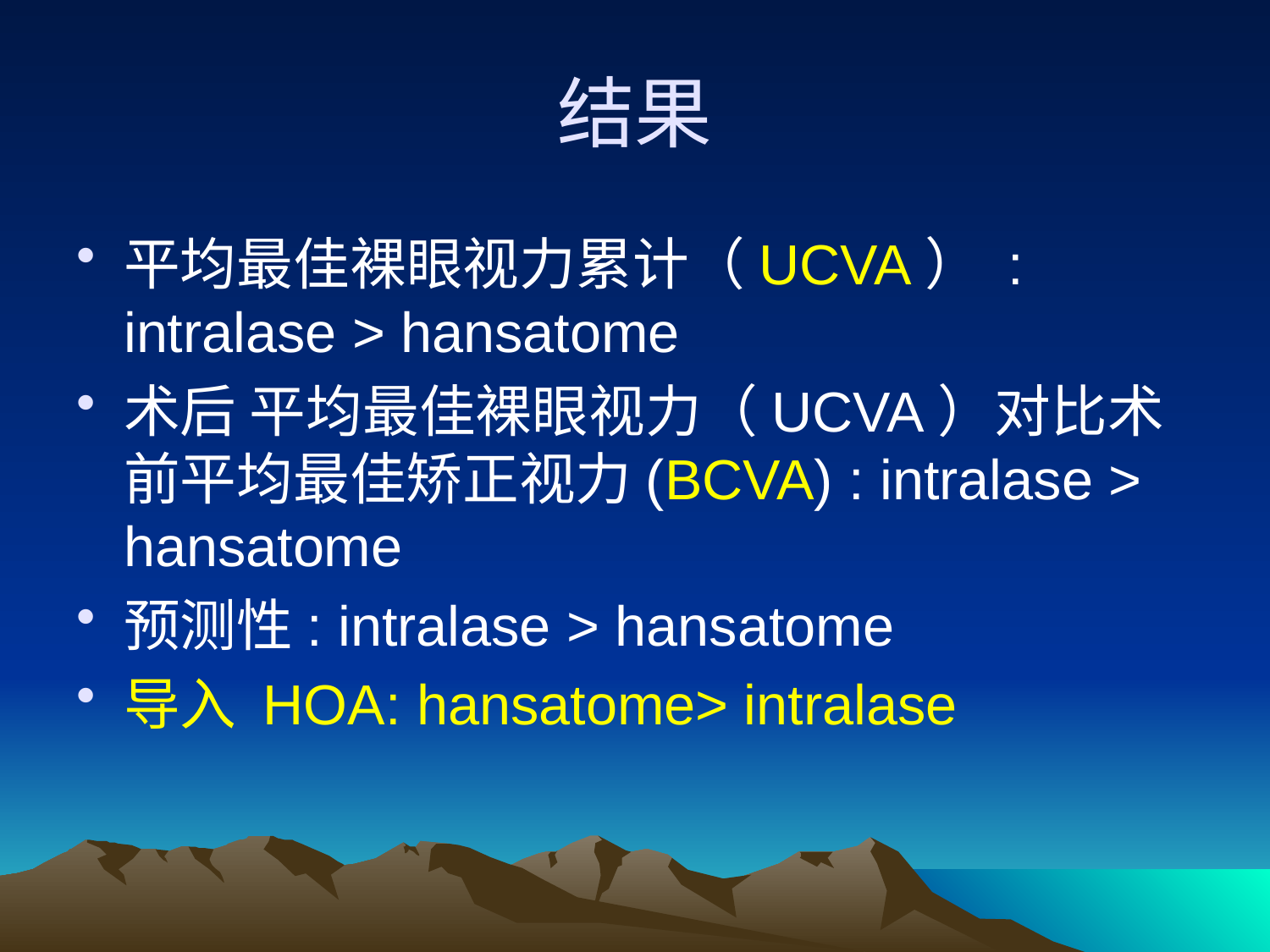

# 结果
平均最佳裸眼视力累计（UCVA） : intralase > hansatome
术后 平均最佳裸眼视力（UCVA）对比术前平均最佳矫正视力(BCVA) : intralase > hansatome
预测性: intralase > hansatome
导入 HOA: hansatome> intralase